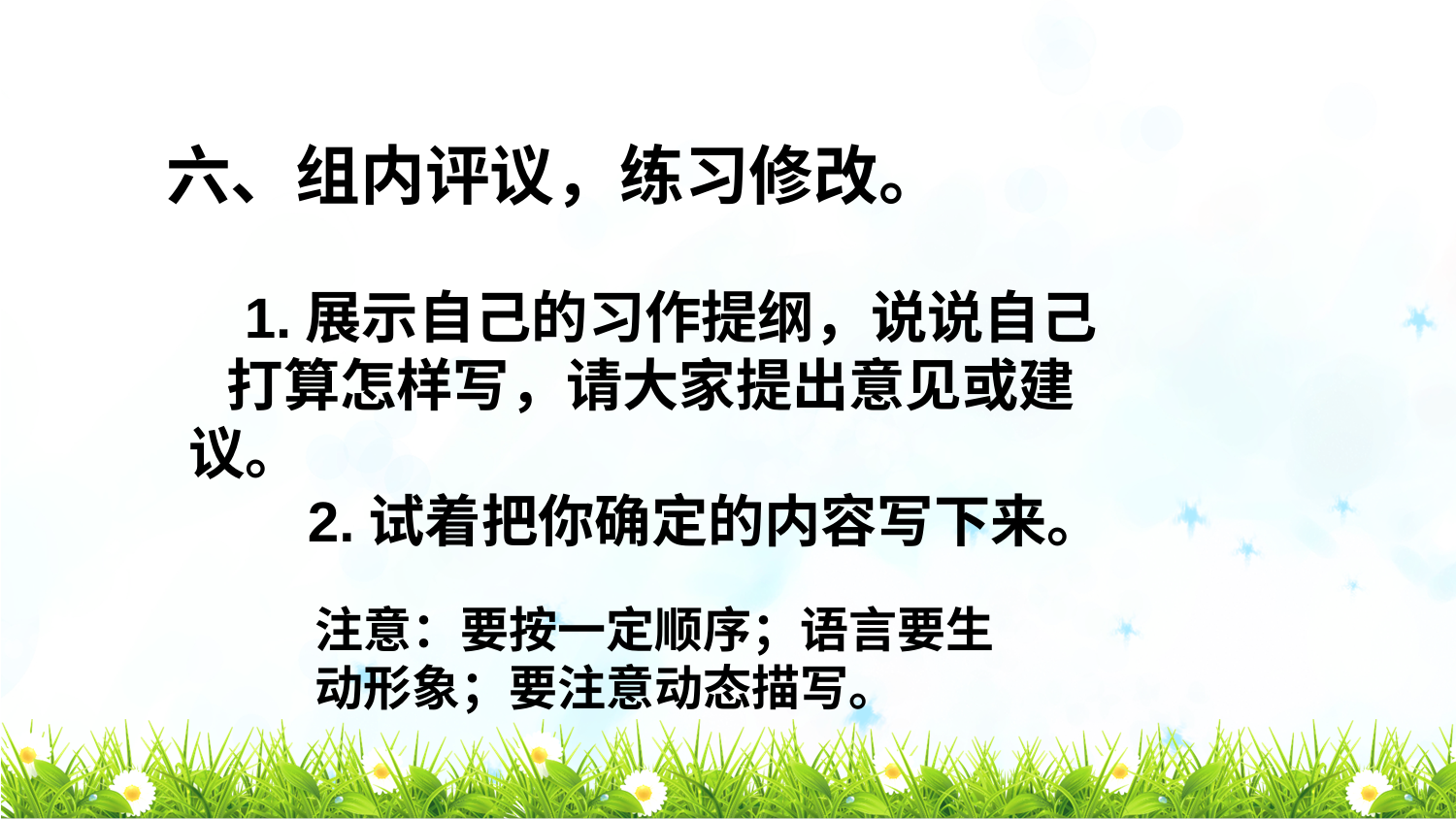

六、组内评议，练习修改。
1.展示自己的习作提纲，说说自己     打算怎样写，请大家提出意见或建议。
    2.试着把你确定的内容写下来。
注意：要按一定顺序；语言要生动形象；要注意动态描写。